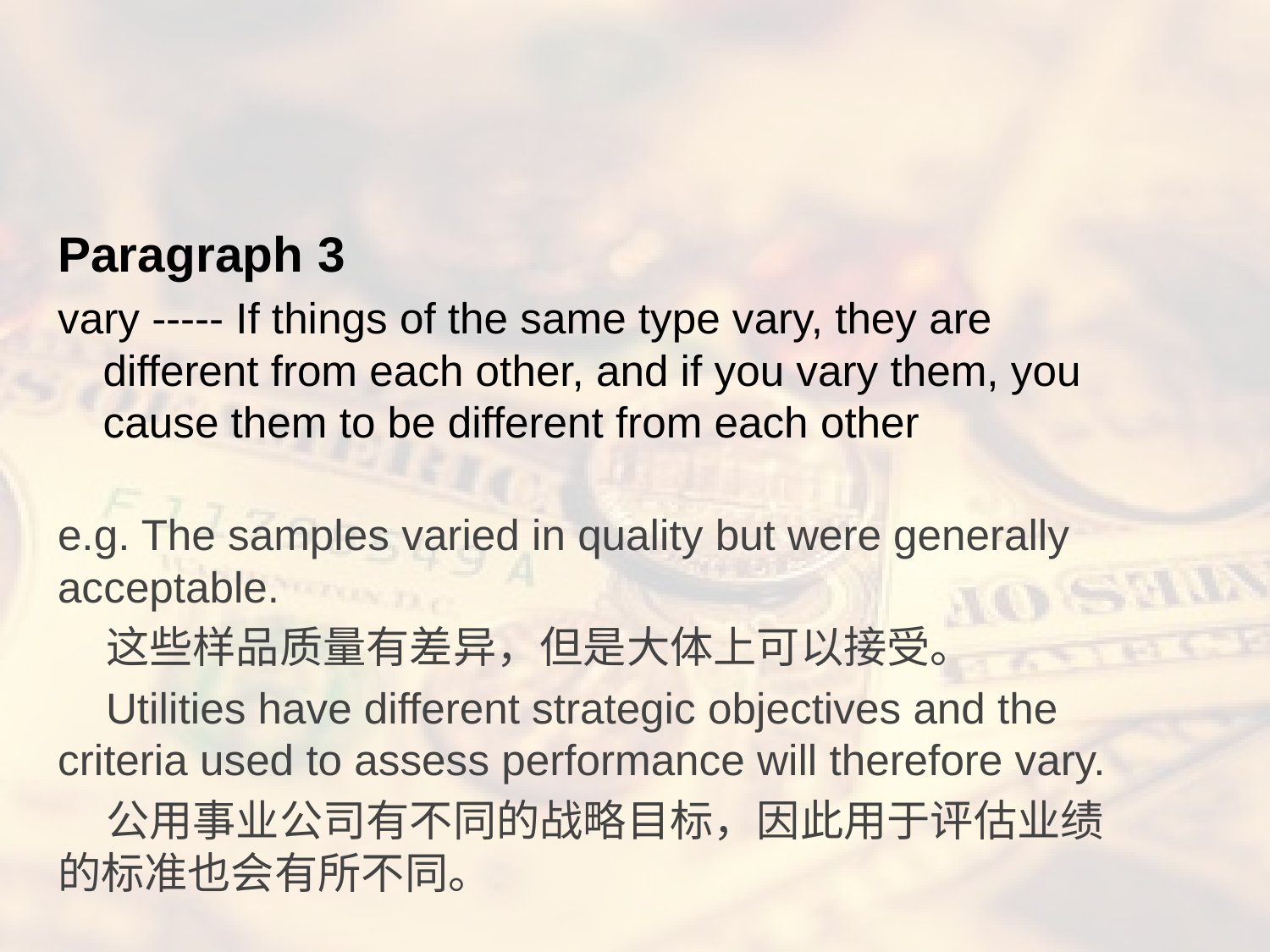

#
Paragraph 3
vary ----- If things of the same type vary, they are different from each other, and if you vary them, you cause them to be different from each other
e.g. The samples varied in quality but were generally acceptable.
    这些样品质量有差异，但是大体上可以接受。
    Utilities have different strategic objectives and the criteria used to assess performance will therefore vary.
    公用事业公司有不同的战略目标，因此用于评估业绩的标准也会有所不同。